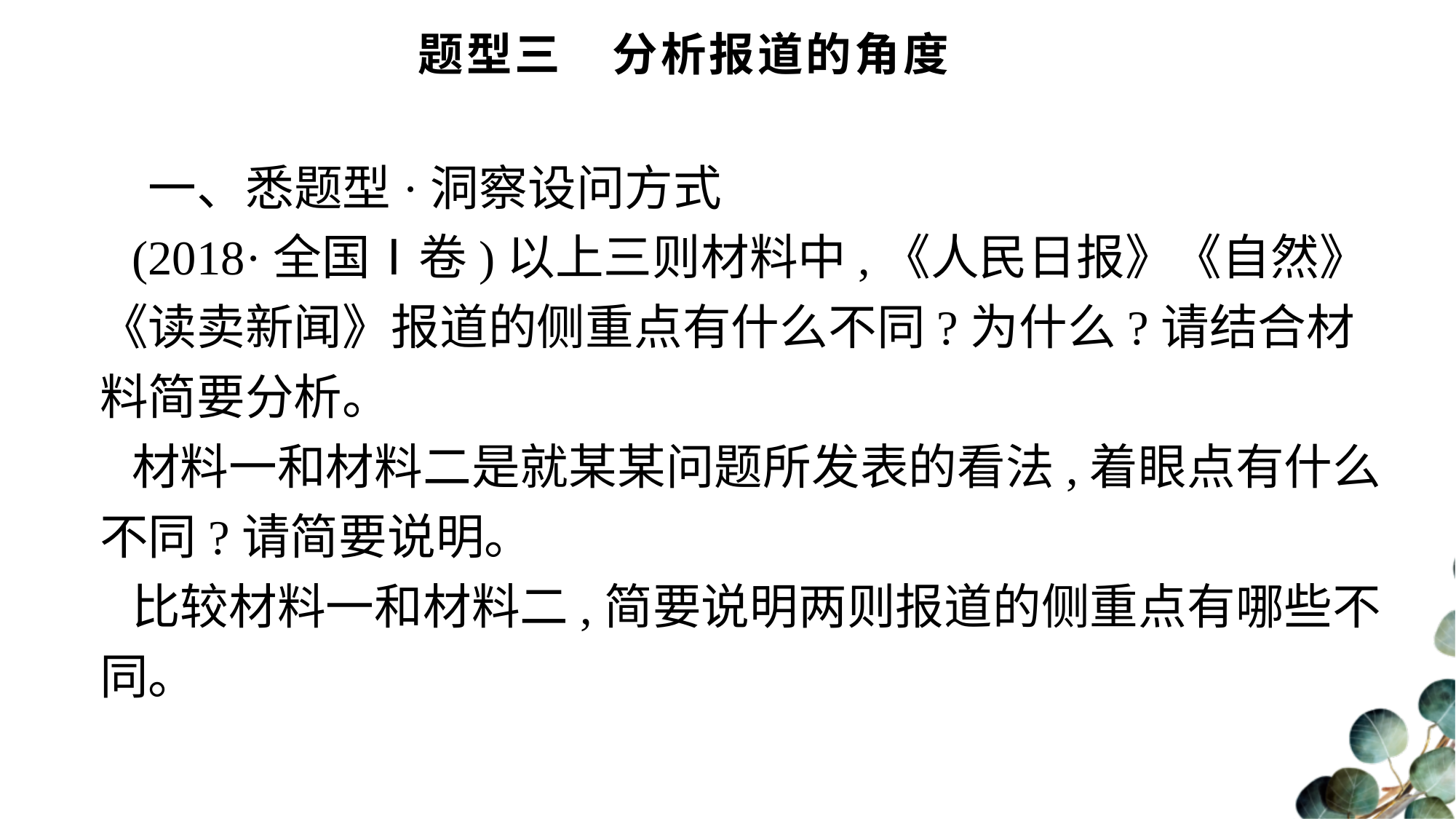

# 题型三　分析报道的角度
一、悉题型·洞察设问方式
(2018·全国Ⅰ卷)以上三则材料中,《人民日报》《自然》《读卖新闻》报道的侧重点有什么不同?为什么?请结合材料简要分析。
材料一和材料二是就某某问题所发表的看法,着眼点有什么不同?请简要说明。
比较材料一和材料二,简要说明两则报道的侧重点有哪些不同。